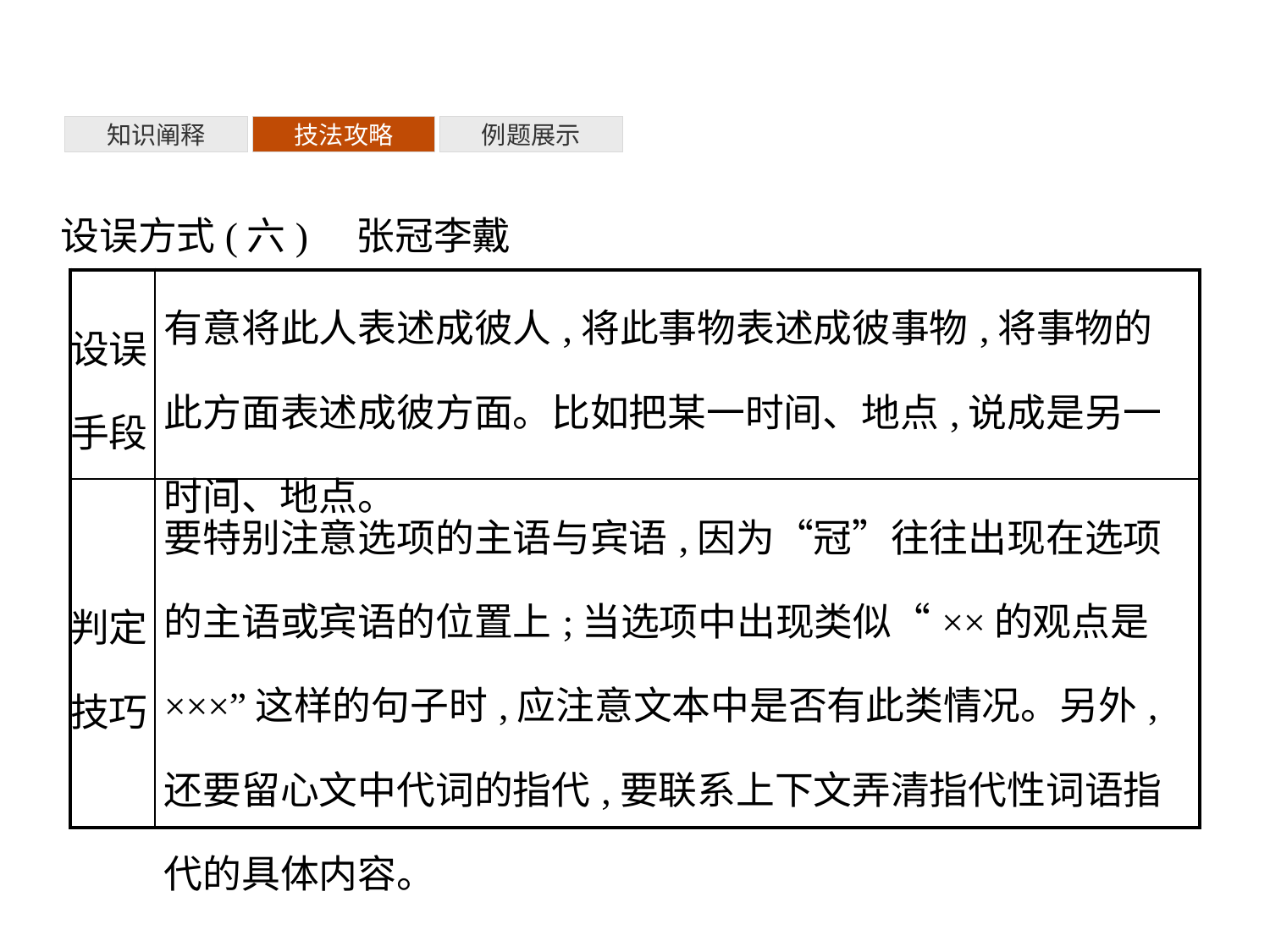

知识阐释
技法攻略
例题展示
设误方式(六)　张冠李戴
| 设误 手段 | 有意将此人表述成彼人,将此事物表述成彼事物,将事物的此方面表述成彼方面。比如把某一时间、地点,说成是另一时间、地点。 |
| --- | --- |
| 判定 技巧 | 要特别注意选项的主语与宾语,因为“冠”往往出现在选项的主语或宾语的位置上;当选项中出现类似“××的观点是×××”这样的句子时,应注意文本中是否有此类情况。另外,还要留心文中代词的指代,要联系上下文弄清指代性词语指代的具体内容。 |